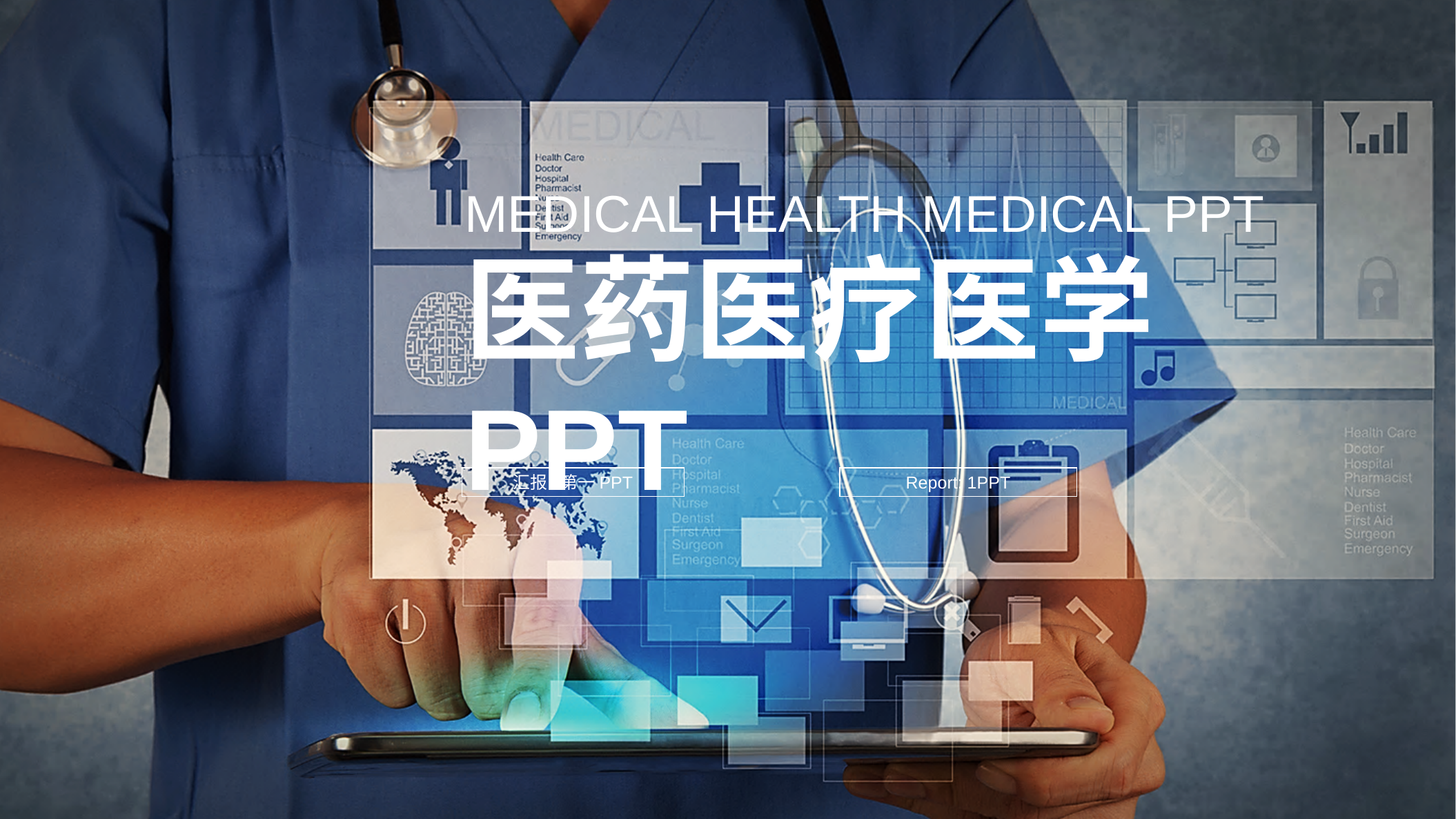

MEDICAL HEALTH MEDICAL PPT
医药医疗医学PPT
汇报:第一PPT
Report: 1PPT